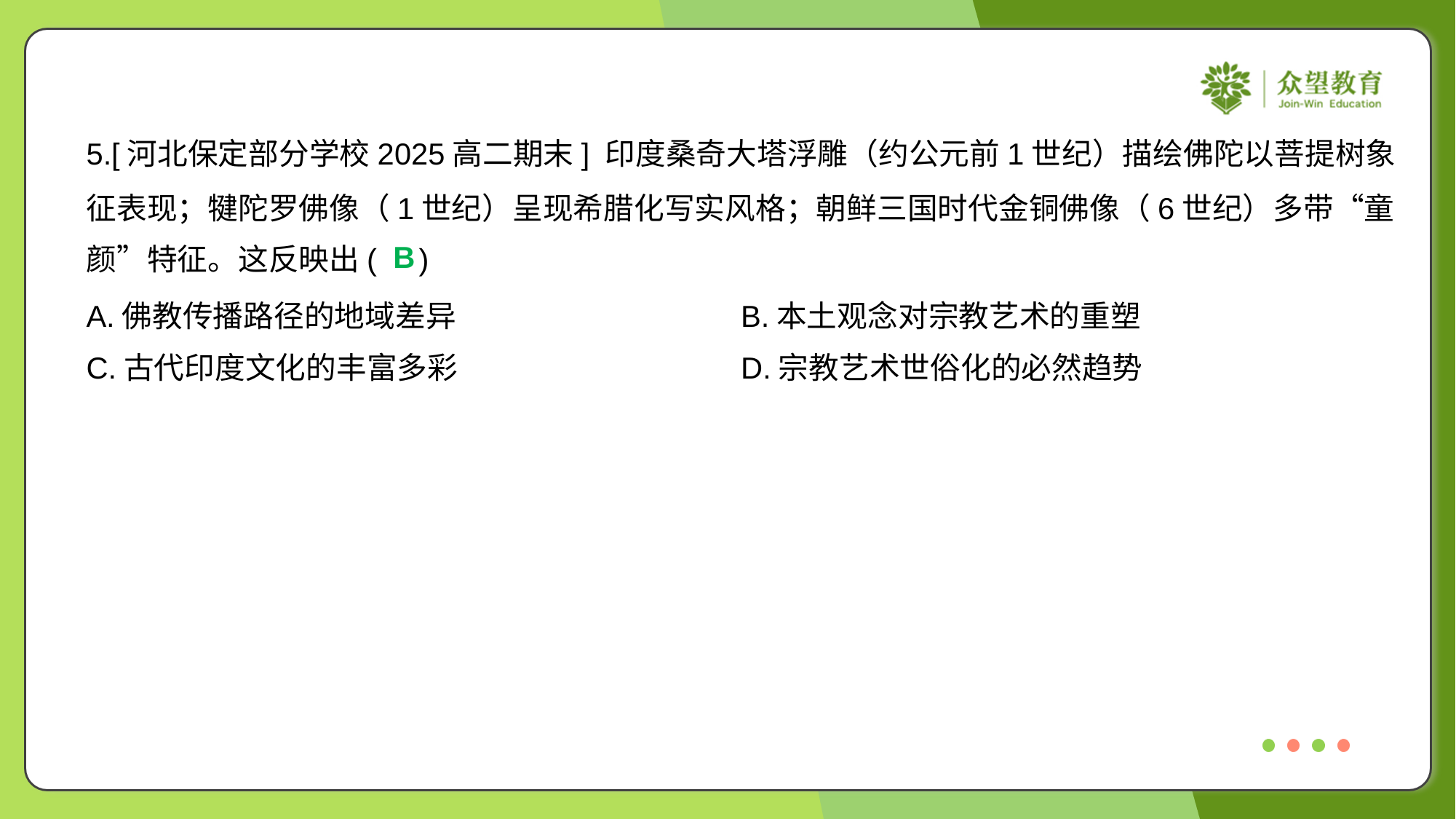

5.[河北保定部分学校2025高二期末] 印度桑奇大塔浮雕（约公元前1世纪）描绘佛陀以菩提树象
征表现；犍陀罗佛像（1世纪）呈现希腊化写实风格；朝鲜三国时代金铜佛像（6世纪）多带“童
颜”特征。这反映出(     )
B
A.佛教传播路径的地域差异	B.本土观念对宗教艺术的重塑
C.古代印度文化的丰富多彩	D.宗教艺术世俗化的必然趋势